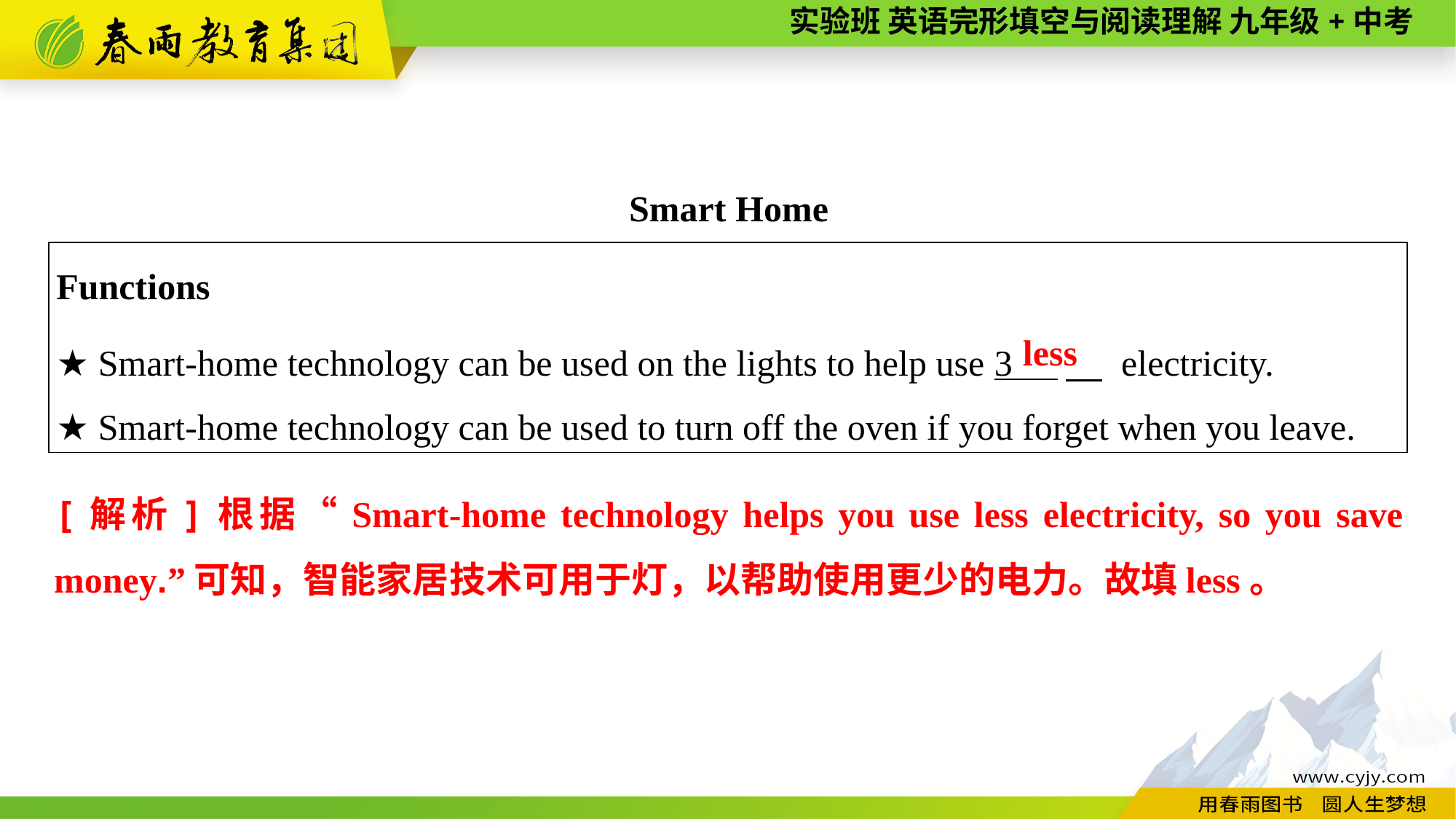

Smart Home
| Functions ★ Smart-home technology can be used on the lights to help use 3 　 electricity. ★ Smart-home technology can be used to turn off the oven if you forget when you leave. |
| --- |
less
[解析]根据“Smart-home technology helps you use less electricity, so you save money.”可知，智能家居技术可用于灯，以帮助使用更少的电力。故填less。